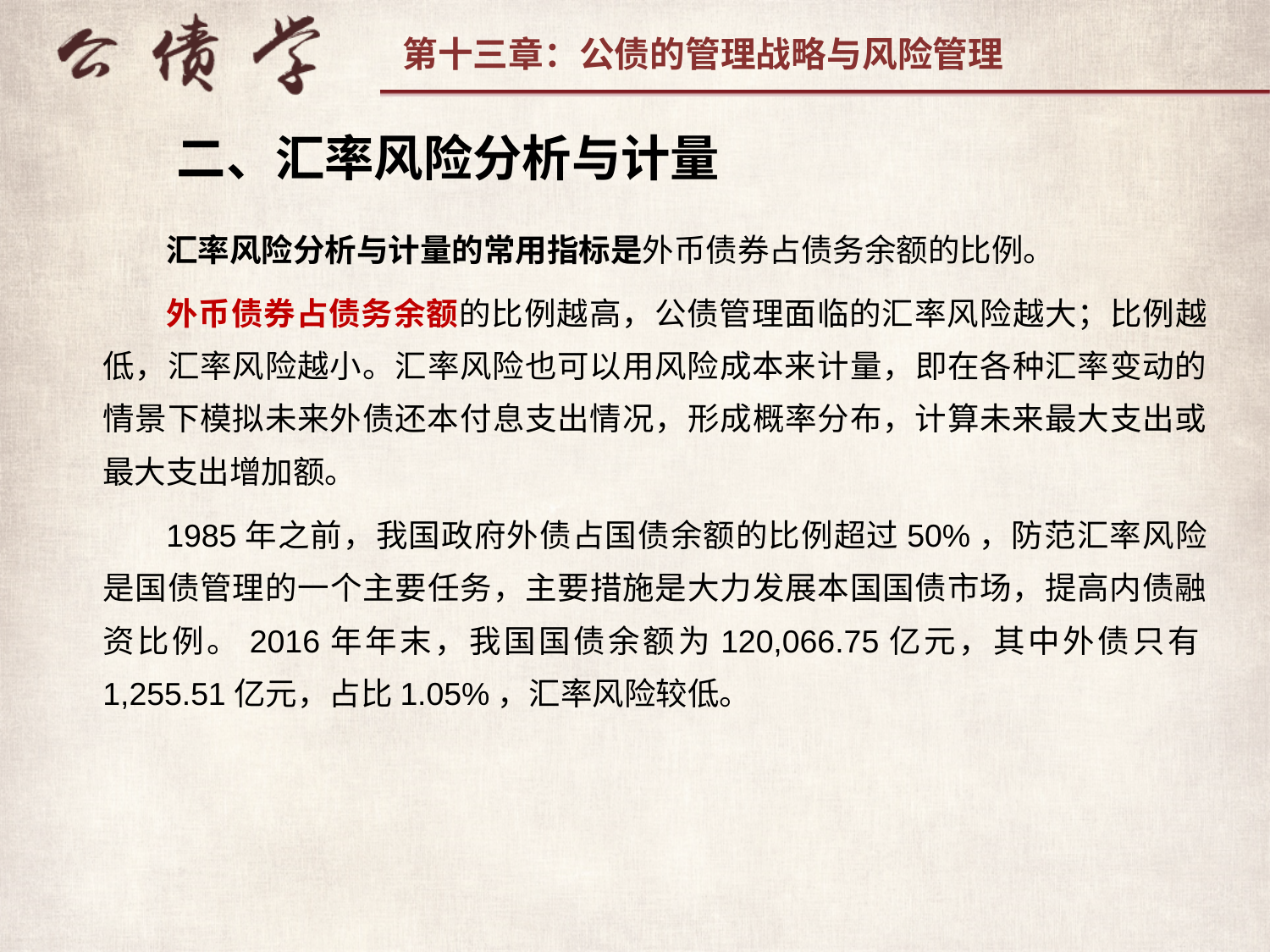

二、汇率风险分析与计量
汇率风险分析与计量的常用指标是外币债券占债务余额的比例。
外币债券占债务余额的比例越高，公债管理面临的汇率风险越大；比例越低，汇率风险越小。汇率风险也可以用风险成本来计量，即在各种汇率变动的情景下模拟未来外债还本付息支出情况，形成概率分布，计算未来最大支出或最大支出增加额。
1985年之前，我国政府外债占国债余额的比例超过50%，防范汇率风险是国债管理的一个主要任务，主要措施是大力发展本国国债市场，提高内债融资比例。2016年年末，我国国债余额为120,066.75亿元，其中外债只有1,255.51亿元，占比1.05%，汇率风险较低。
11